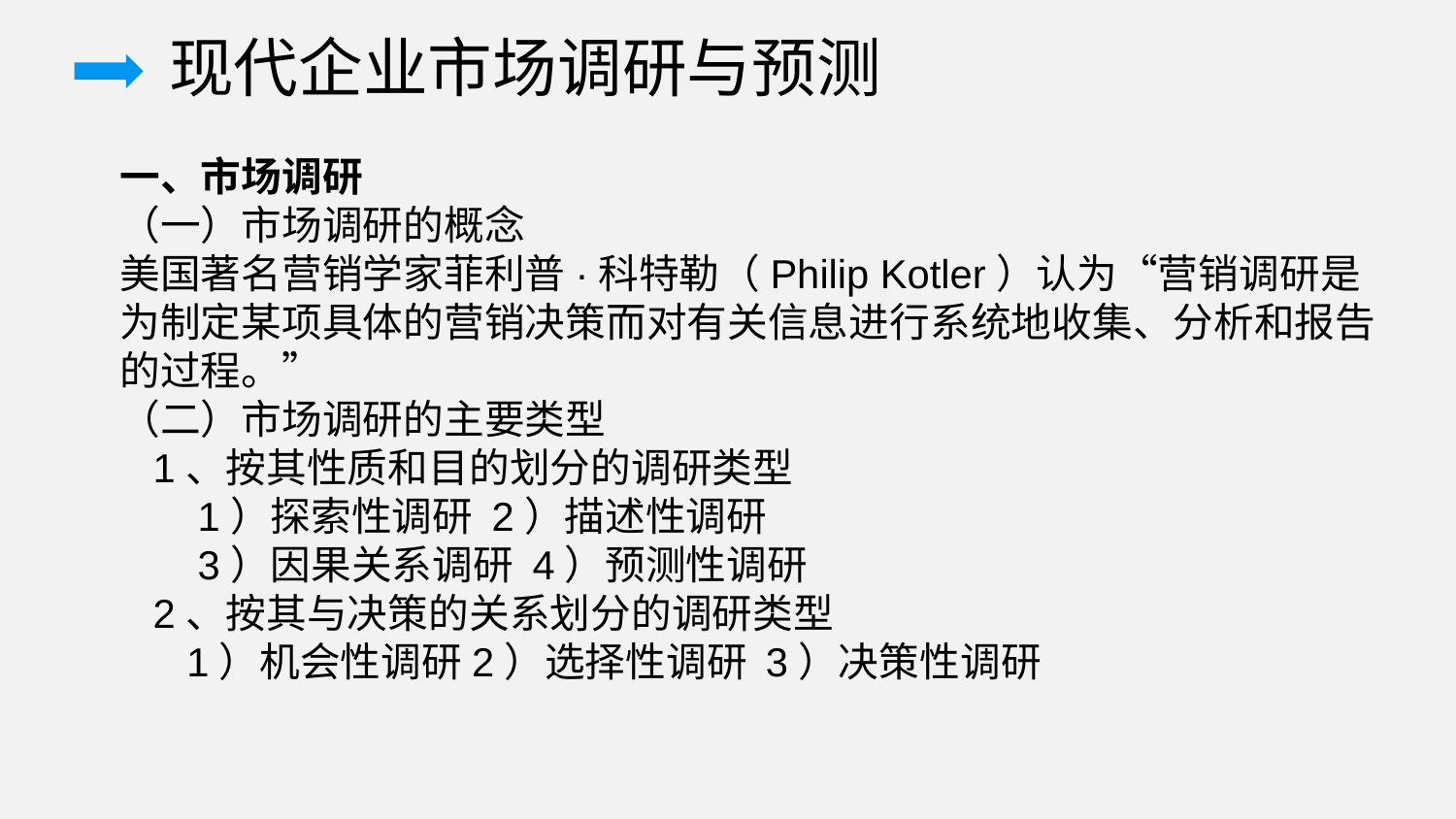

现代企业市场调研与预测
一、市场调研
（一）市场调研的概念
美国著名营销学家菲利普·科特勒（Philip Kotler）认为“营销调研是为制定某项具体的营销决策而对有关信息进行系统地收集、分析和报告的过程。”
（二）市场调研的主要类型
   1、按其性质和目的划分的调研类型
       1）探索性调研 2）描述性调研
       3）因果关系调研 4）预测性调研
   2、按其与决策的关系划分的调研类型
      1）机会性调研2）选择性调研 3）决策性调研